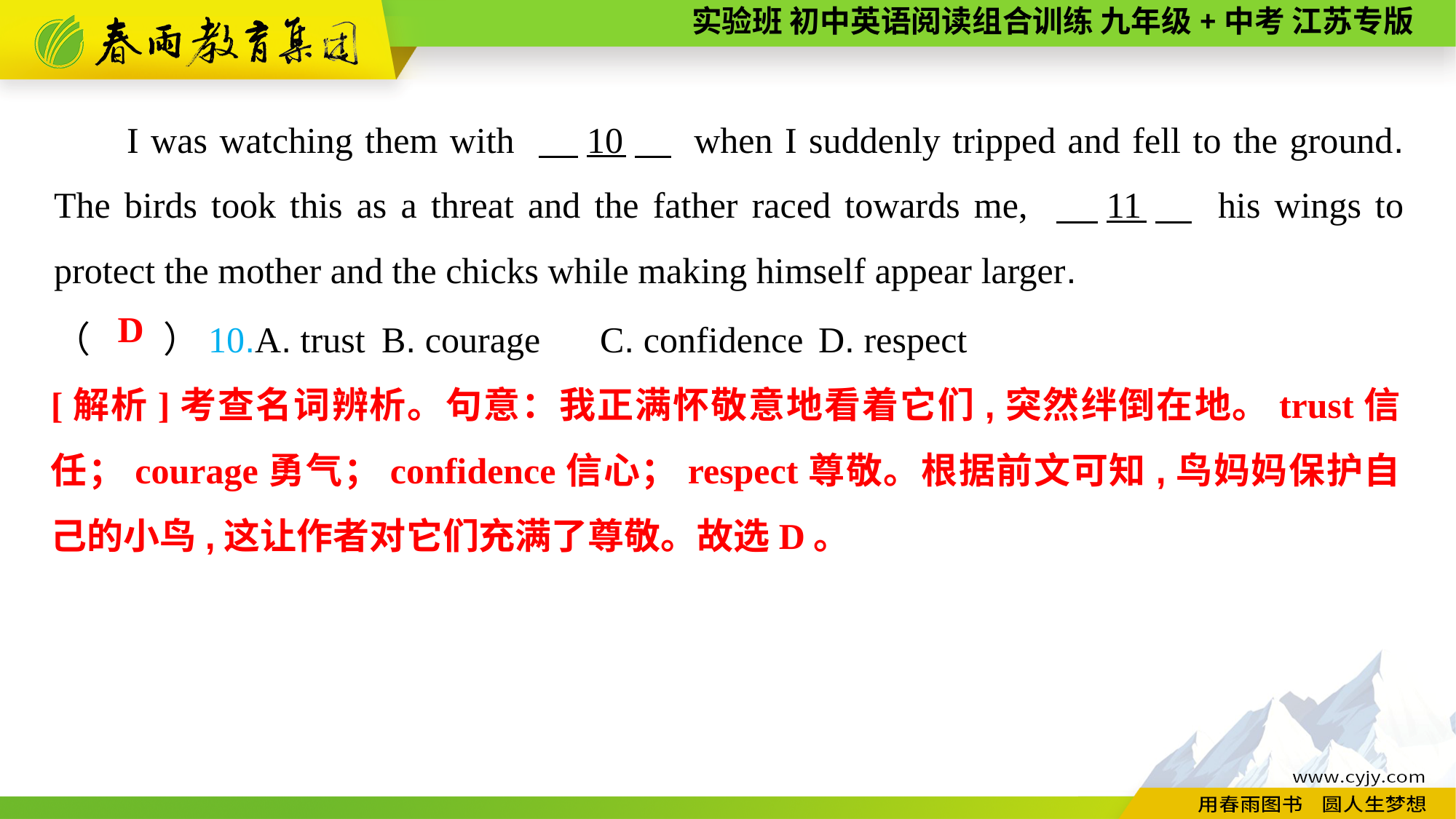

I was watching them with 　10　 when I suddenly tripped and fell to the ground. The birds took this as a threat and the father raced towards me, 　11　 his wings to protect the mother and the chicks while making himself appear larger.
（　　）10.A. trust	B. courage	C. confidence	D. respect
D
[解析]考查名词辨析。句意：我正满怀敬意地看着它们,突然绊倒在地。trust信任；courage勇气；confidence信心；respect尊敬。根据前文可知,鸟妈妈保护自己的小鸟,这让作者对它们充满了尊敬。故选D。